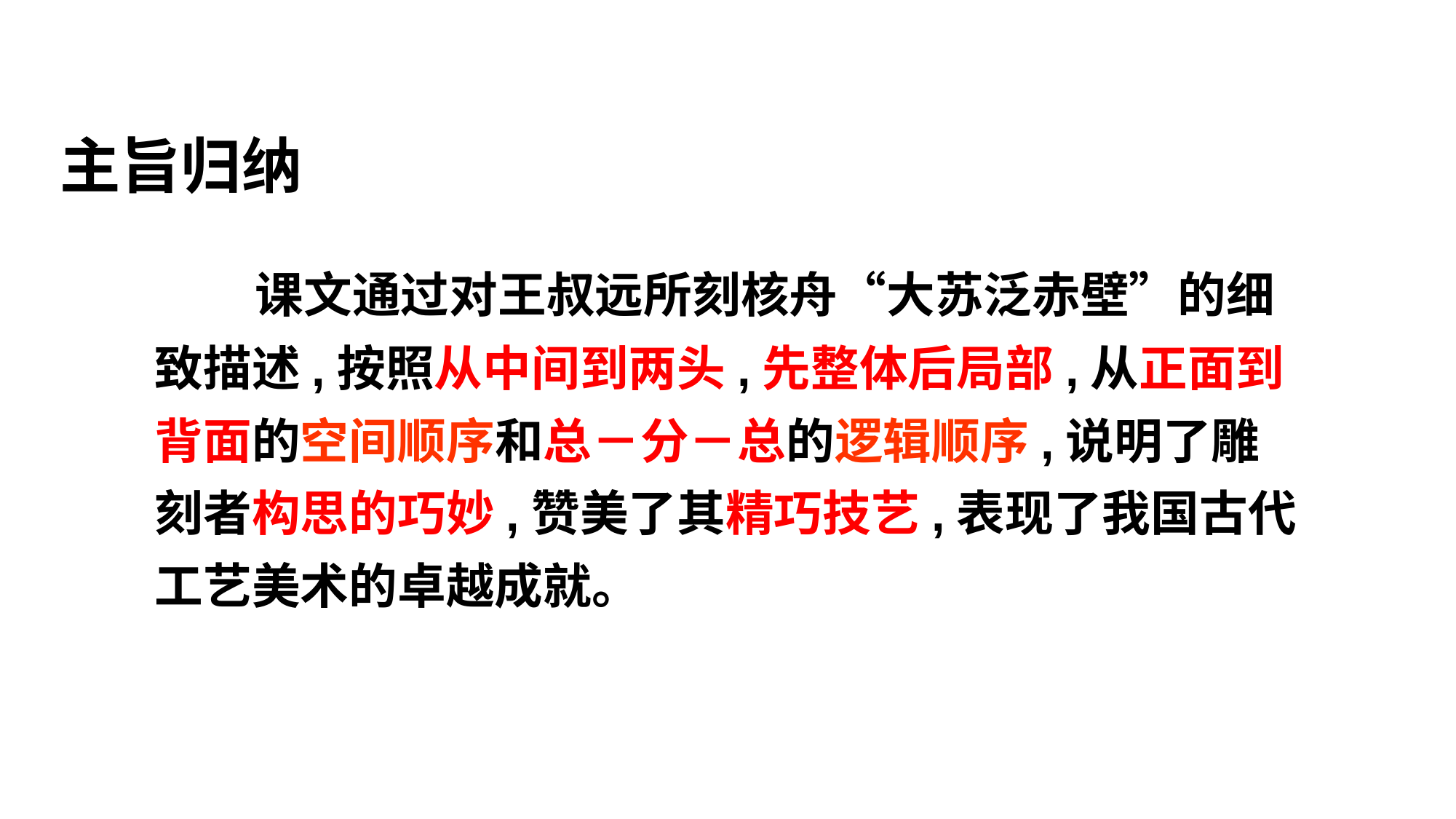

主旨归纳
        课文通过对王叔远所刻核舟“大苏泛赤壁”的细致描述,按照从中间到两头,先整体后局部,从正面到背面的空间顺序和总－分－总的逻辑顺序,说明了雕刻者构思的巧妙,赞美了其精巧技艺,表现了我国古代工艺美术的卓越成就。